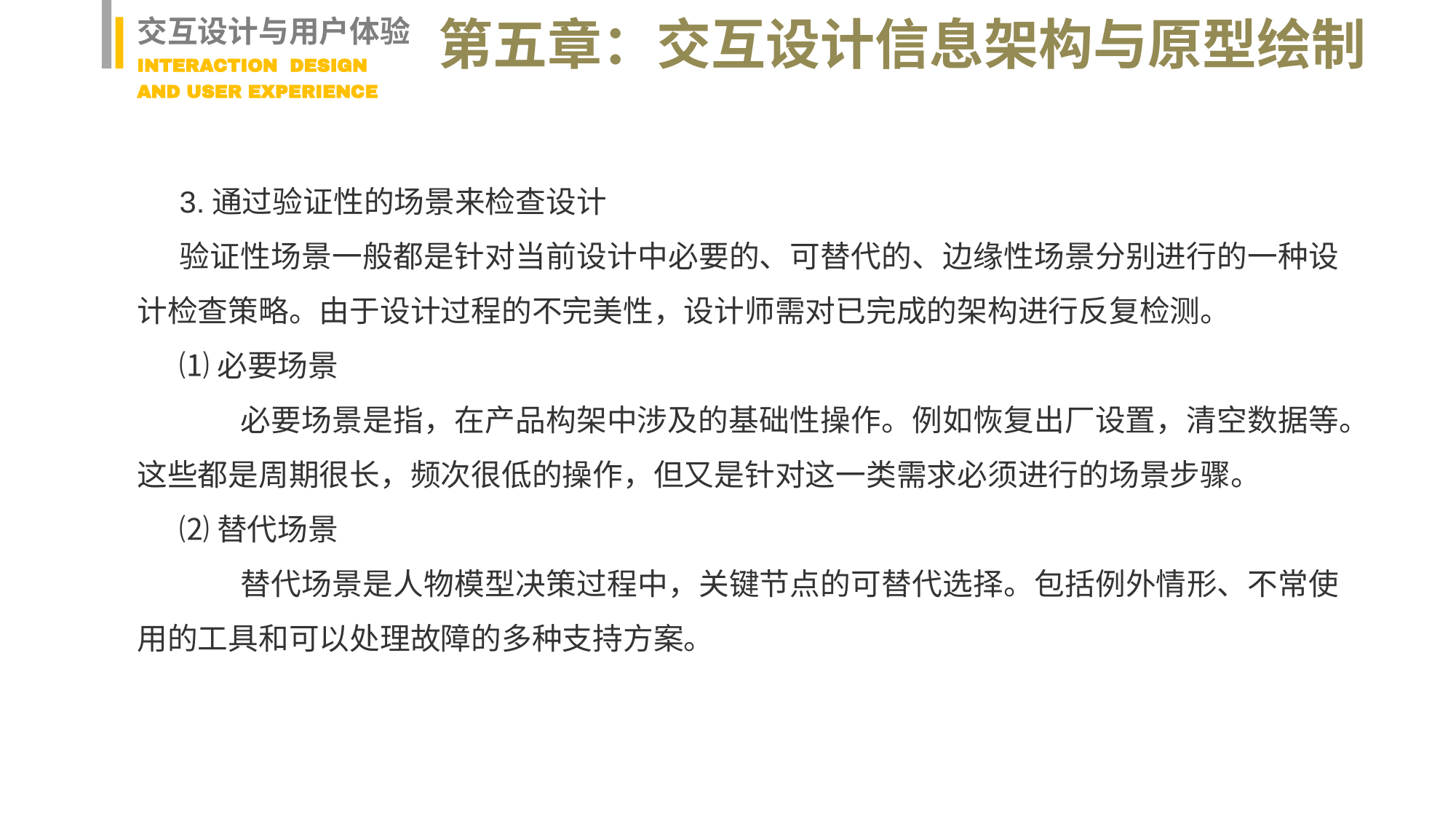

交互设计与用户体验
INTERACTION  DESIGN
AND USER EXPERIENCE
第五章：交互设计信息架构与原型绘制

3.通过验证性的场景来检查设计
验证性场景一般都是针对当前设计中必要的、可替代的、边缘性场景分别进行的一种设计检查策略。由于设计过程的不完美性，设计师需对已完成的架构进行反复检测。
⑴必要场景
　　必要场景是指，在产品构架中涉及的基础性操作。例如恢复出厂设置，清空数据等。这些都是周期很长，频次很低的操作，但又是针对这一类需求必须进行的场景步骤。
⑵替代场景
　　替代场景是人物模型决策过程中，关键节点的可替代选择。包括例外情形、不常使用的工具和可以处理故障的多种支持方案。